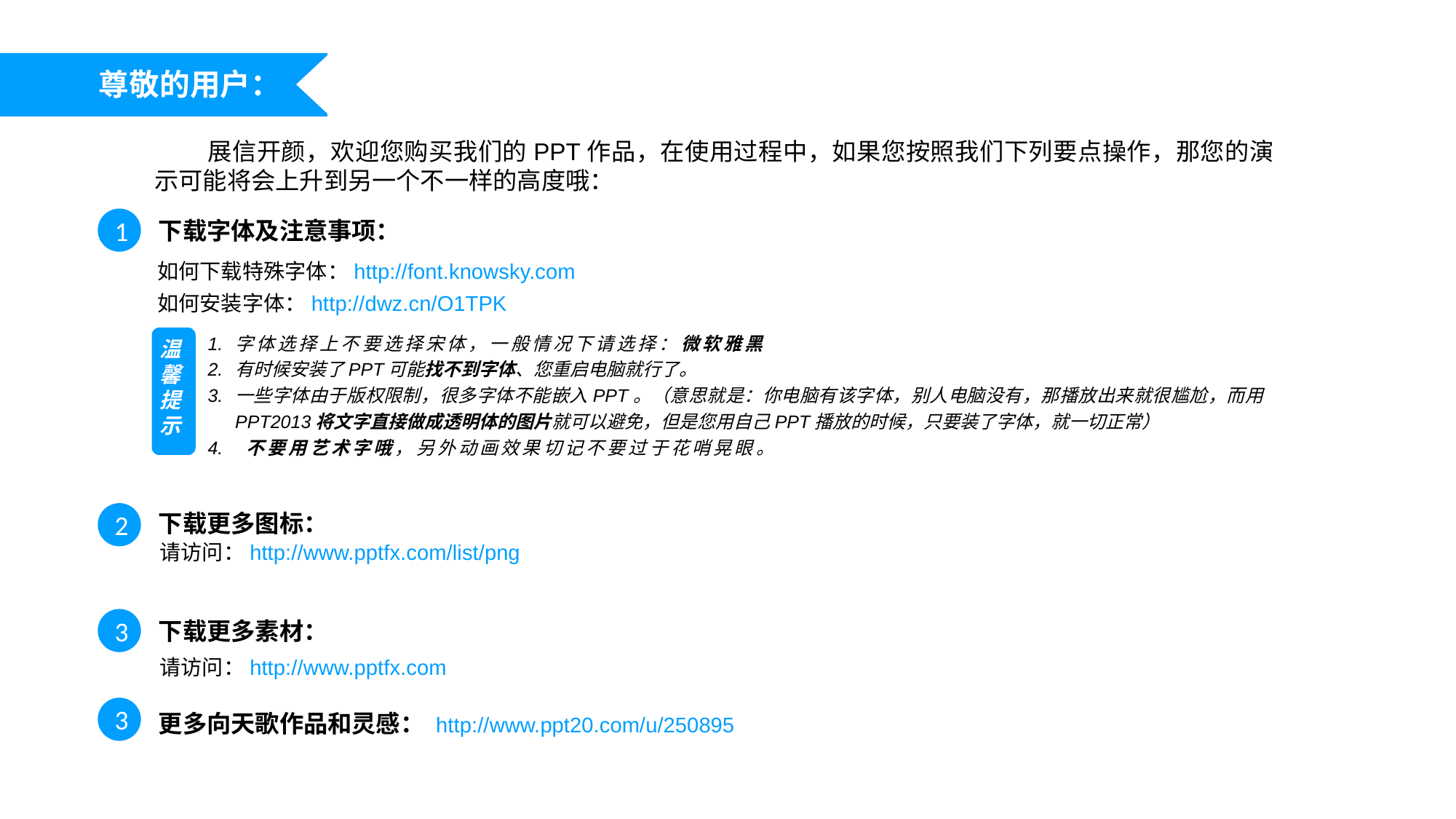

尊敬的用户：
        展信开颜，欢迎您购买我们的PPT作品，在使用过程中，如果您按照我们下列要点操作，那您的演示可能将会上升到另一个不一样的高度哦：
1
下载字体及注意事项：
如何下载特殊字体：http://font.knowsky.com
如何安装字体：http://dwz.cn/O1TPK
字体选择上不要选择宋体，一般情况下请选择：微软雅黑
有时候安装了PPT可能找不到字体、您重启电脑就行了。
一些字体由于版权限制，很多字体不能嵌入PPT。（意思就是：你电脑有该字体，别人电脑没有，那播放出来就很尴尬，而用PPT2013将文字直接做成透明体的图片就可以避免，但是您用自己PPT播放的时候，只要装了字体，就一切正常）
 不要用艺术字哦，另外动画效果切记不要过于花哨晃眼。

温馨
提示
下载更多图标：
2
请访问：http://www.pptfx.com/list/png
3
下载更多素材：
请访问：http://www.pptfx.com
3
更多向天歌作品和灵感： http://www.ppt20.com/u/250895